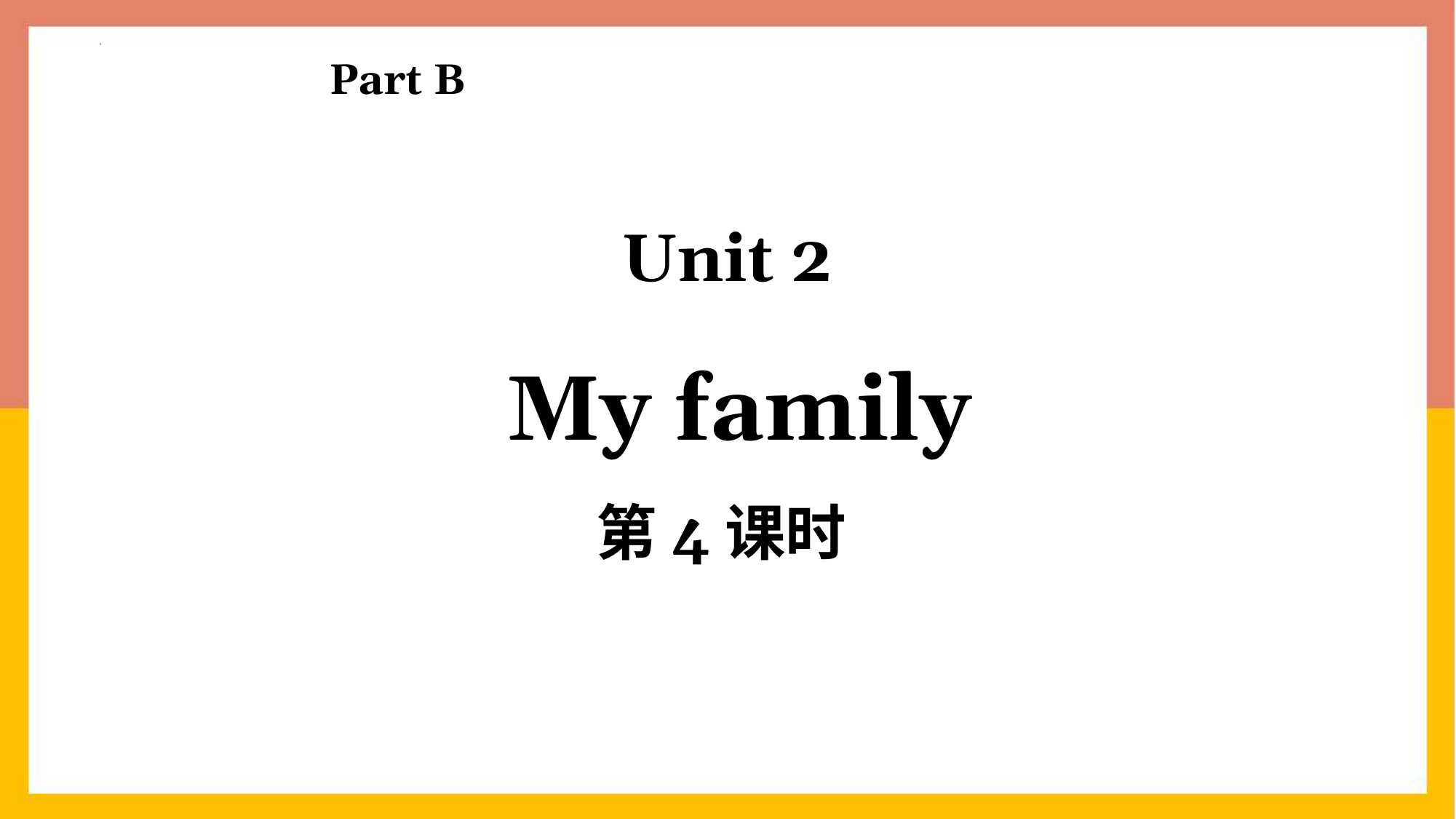

Part B
Unit 2
 My family
第4课时